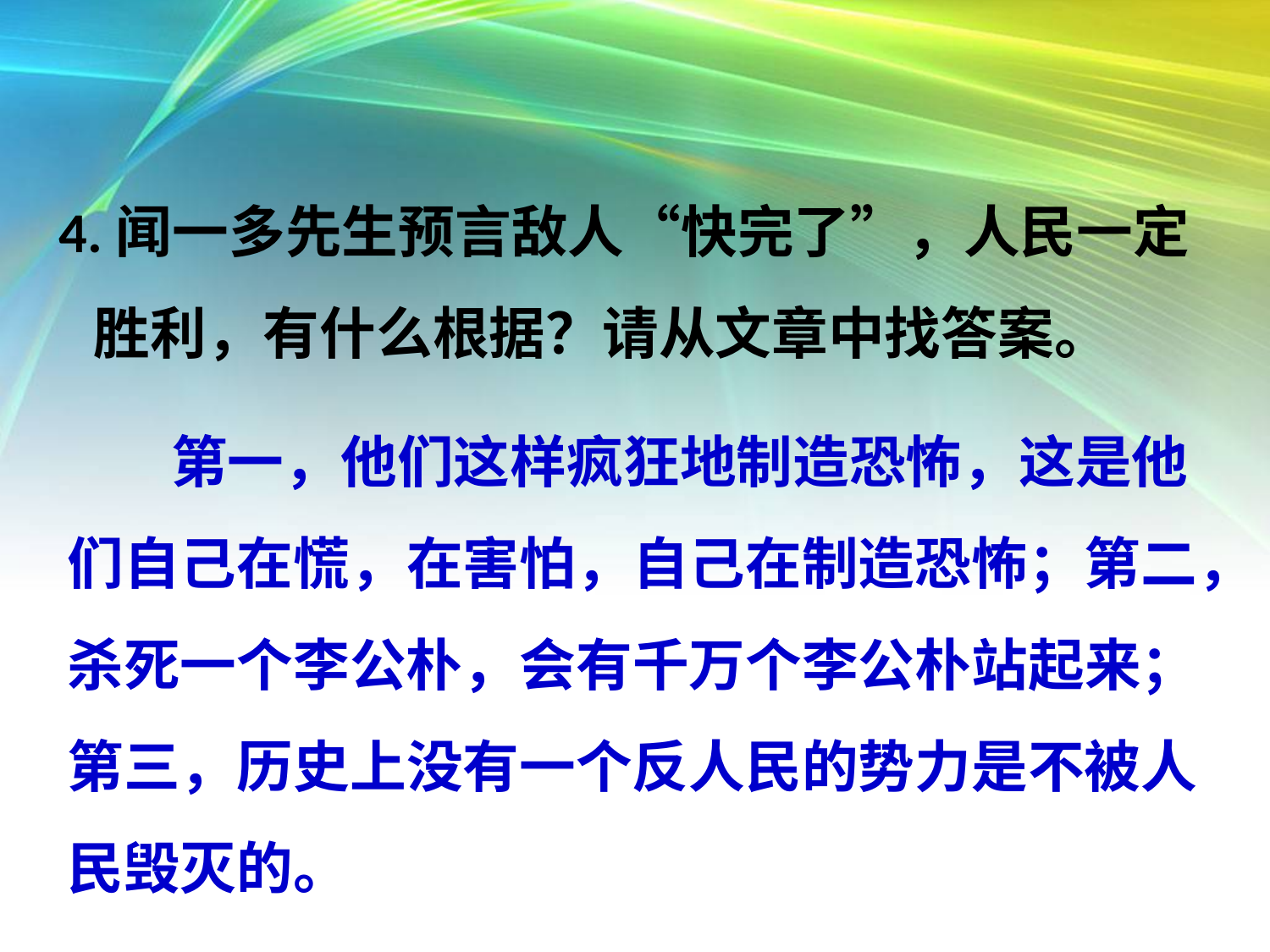

#
 4.闻一多先生预言敌人“快完了”，人民一定胜利，有什么根据？请从文章中找答案。

       第一，他们这样疯狂地制造恐怖，这是他们自己在慌，在害怕，自己在制造恐怖；第二，杀死一个李公朴，会有千万个李公朴站起来；第三，历史上没有一个反人民的势力是不被人民毁灭的。